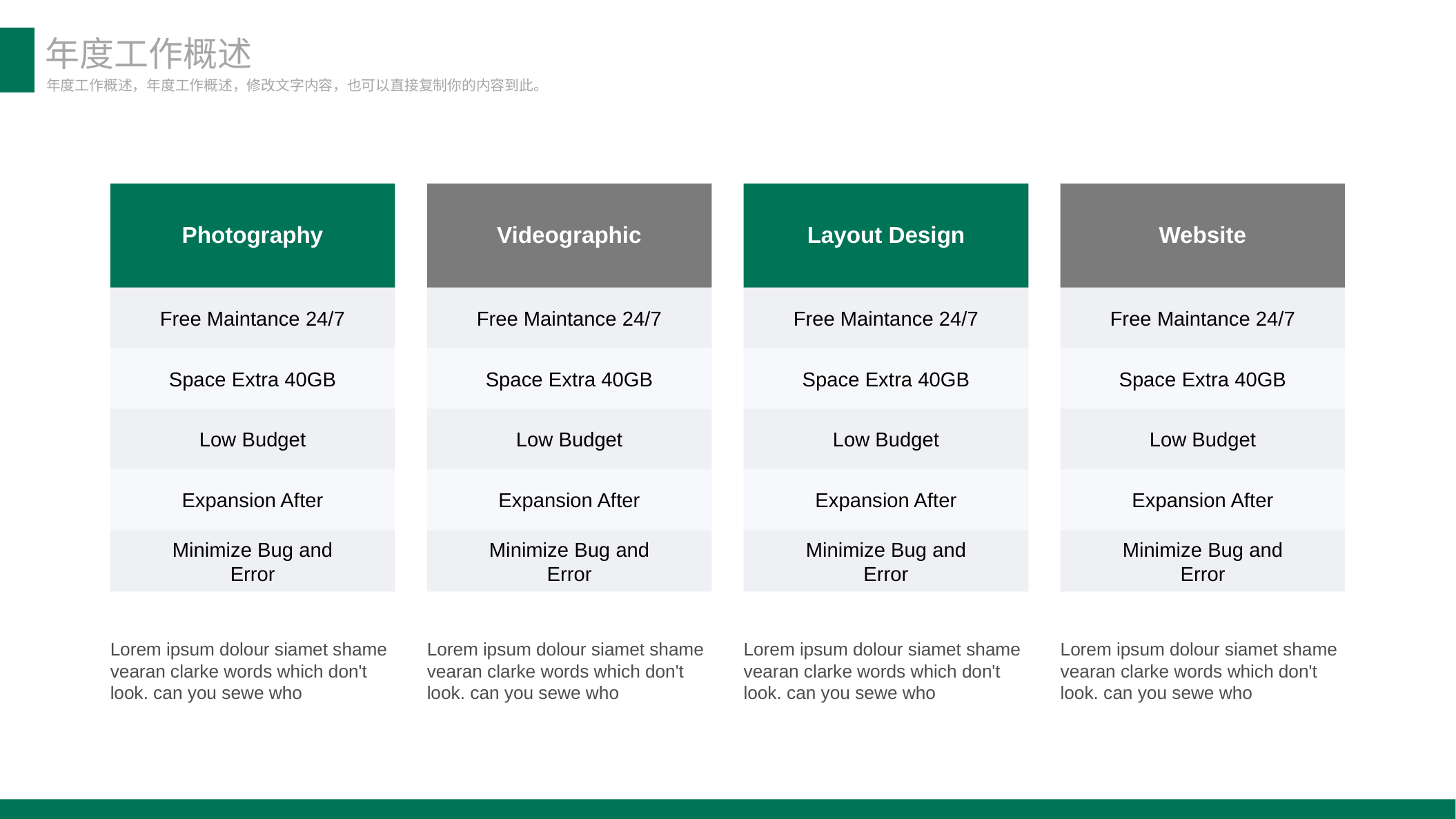

年度工作概述
年度工作概述，年度工作概述，修改文字内容，也可以直接复制你的内容到此。

Photography
Videographic
Layout Design
Website

Free Maintance 24/7
Free Maintance 24/7
Free Maintance 24/7
Free Maintance 24/7
Space Extra 40GB
Space Extra 40GB
Space Extra 40GB
Space Extra 40GB

Low Budget
Low Budget
Low Budget
Low Budget
Expansion After
Expansion After
Expansion After
Expansion After

Minimize Bug and Error
Minimize Bug and Error
Minimize Bug and Error
Minimize Bug and Error
Lorem ipsum dolour siamet shame vearan clarke words which don't look. can you sewe who
Lorem ipsum dolour siamet shame vearan clarke words which don't look. can you sewe who
Lorem ipsum dolour siamet shame vearan clarke words which don't look. can you sewe who
Lorem ipsum dolour siamet shame vearan clarke words which don't look. can you sewe who